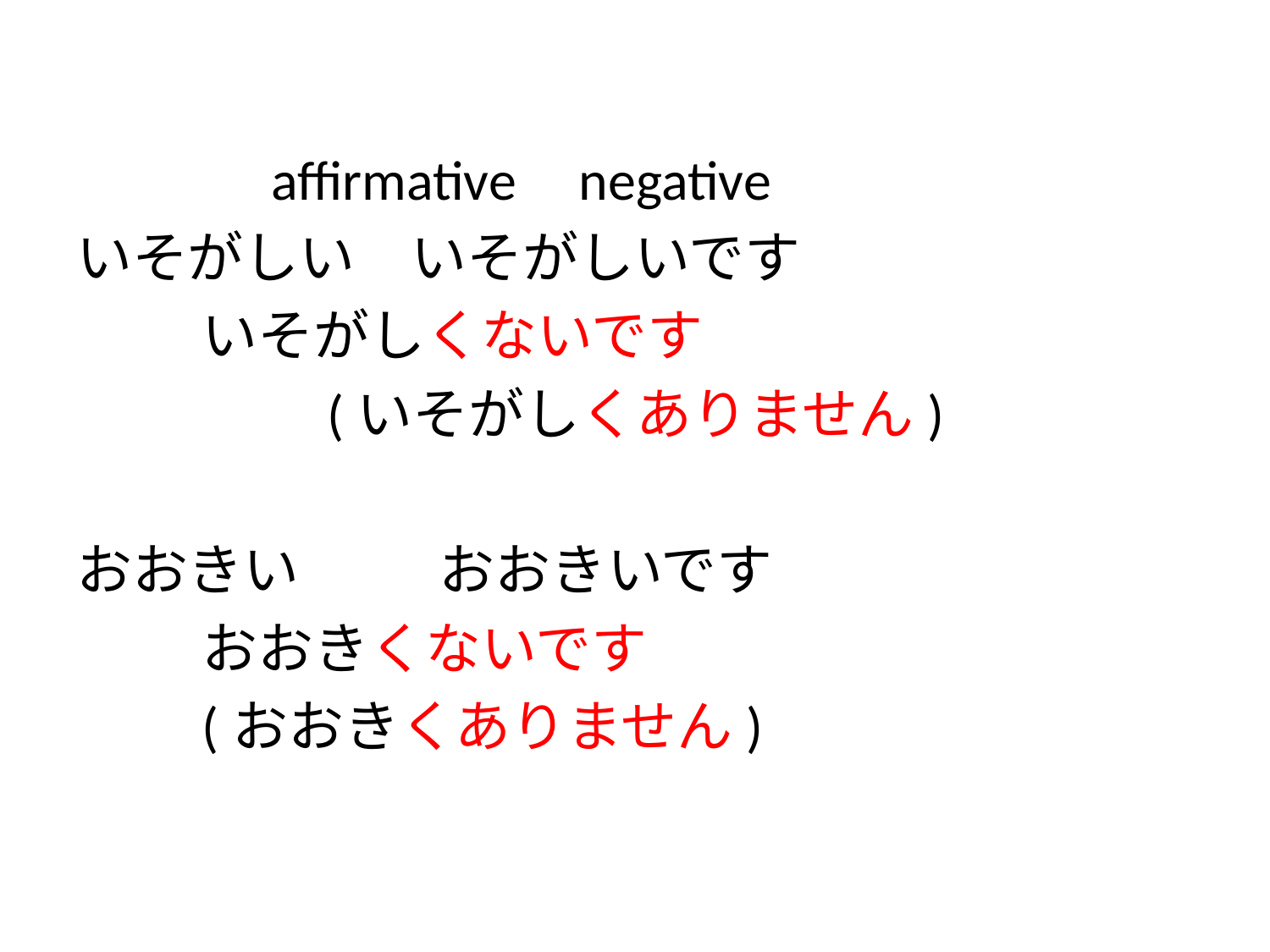

#
		　affirmative			negative
いそがしい　いそがしいです
					いそがしくないです
				　　(いそがしくありません)

おおきい	　　おおきいです
					おおきくないです
					(おおきくありません)